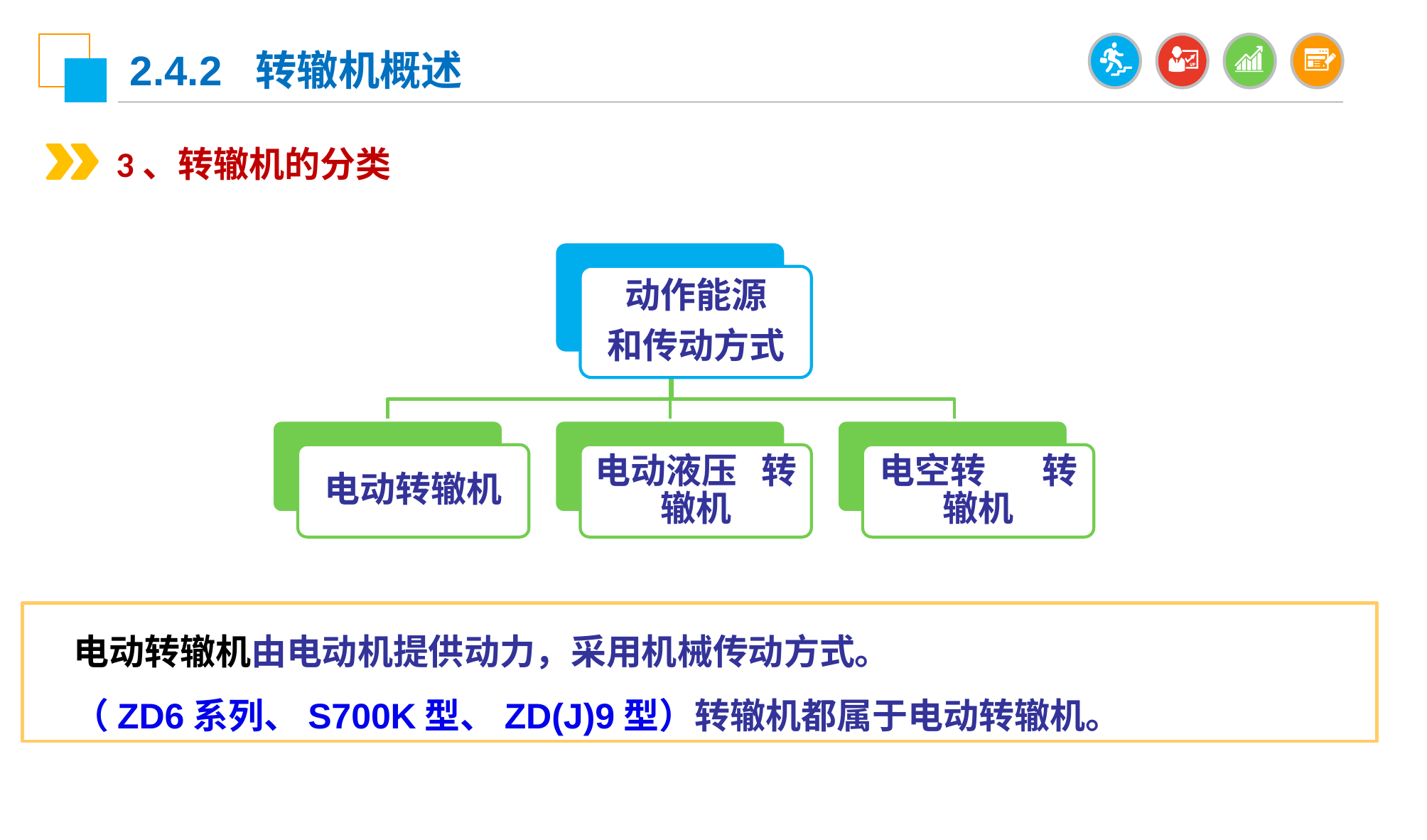

2.4.2  转辙机概述
3、转辙机的分类

动作能源
和传动方式

电动转辙机

电动液压   转辙机

电空转       转辙机
    电动转辙机由电动机提供动力，采用机械传动方式。
    （ZD6系列、S700K型、ZD(J)9型）转辙机都属于电动转辙机。